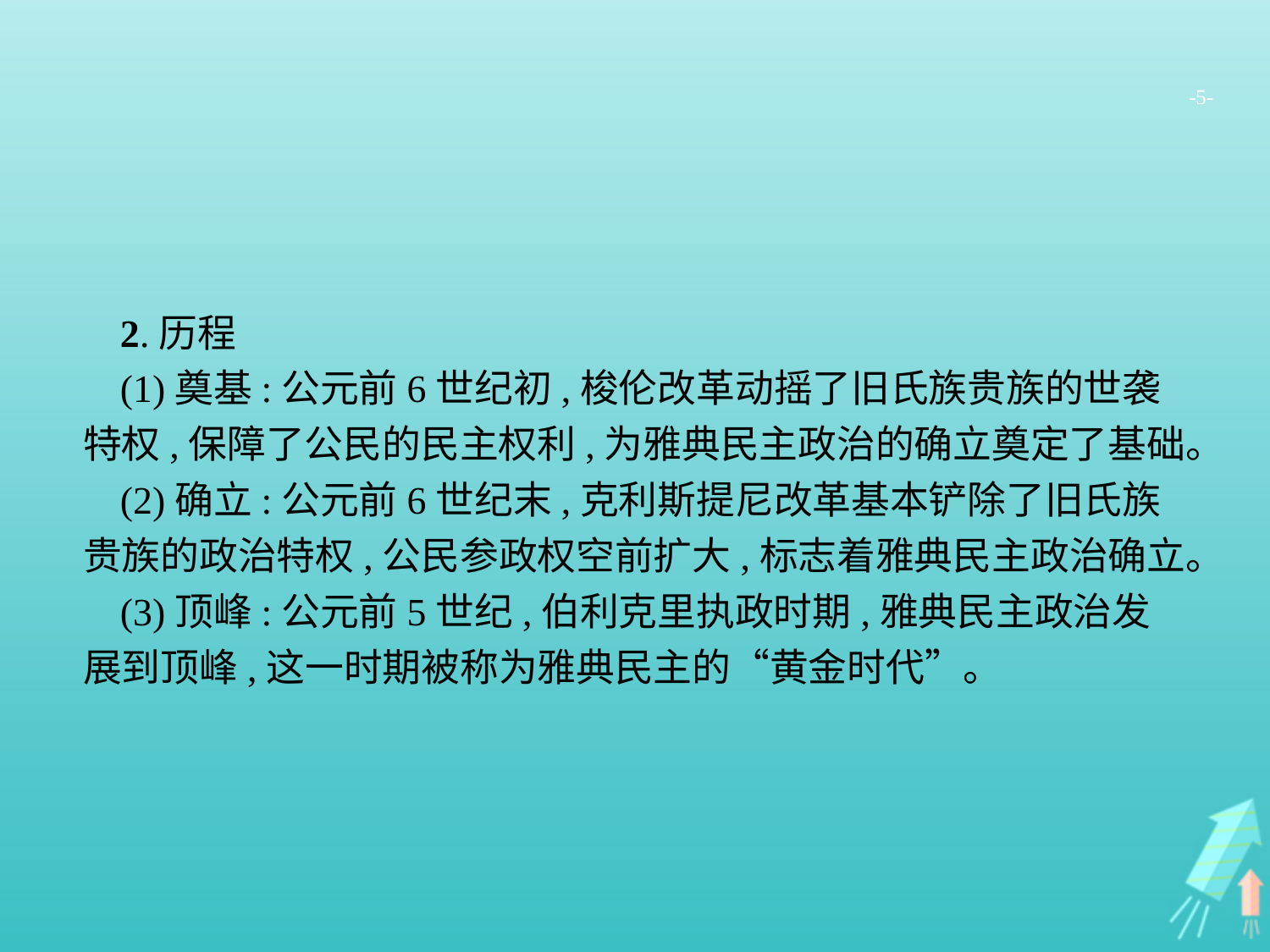

-5-
2.历程
(1)奠基:公元前6世纪初,梭伦改革动摇了旧氏族贵族的世袭特权,保障了公民的民主权利,为雅典民主政治的确立奠定了基础。
(2)确立:公元前6世纪末,克利斯提尼改革基本铲除了旧氏族贵族的政治特权,公民参政权空前扩大,标志着雅典民主政治确立。
(3)顶峰:公元前5世纪,伯利克里执政时期,雅典民主政治发展到顶峰,这一时期被称为雅典民主的“黄金时代”。